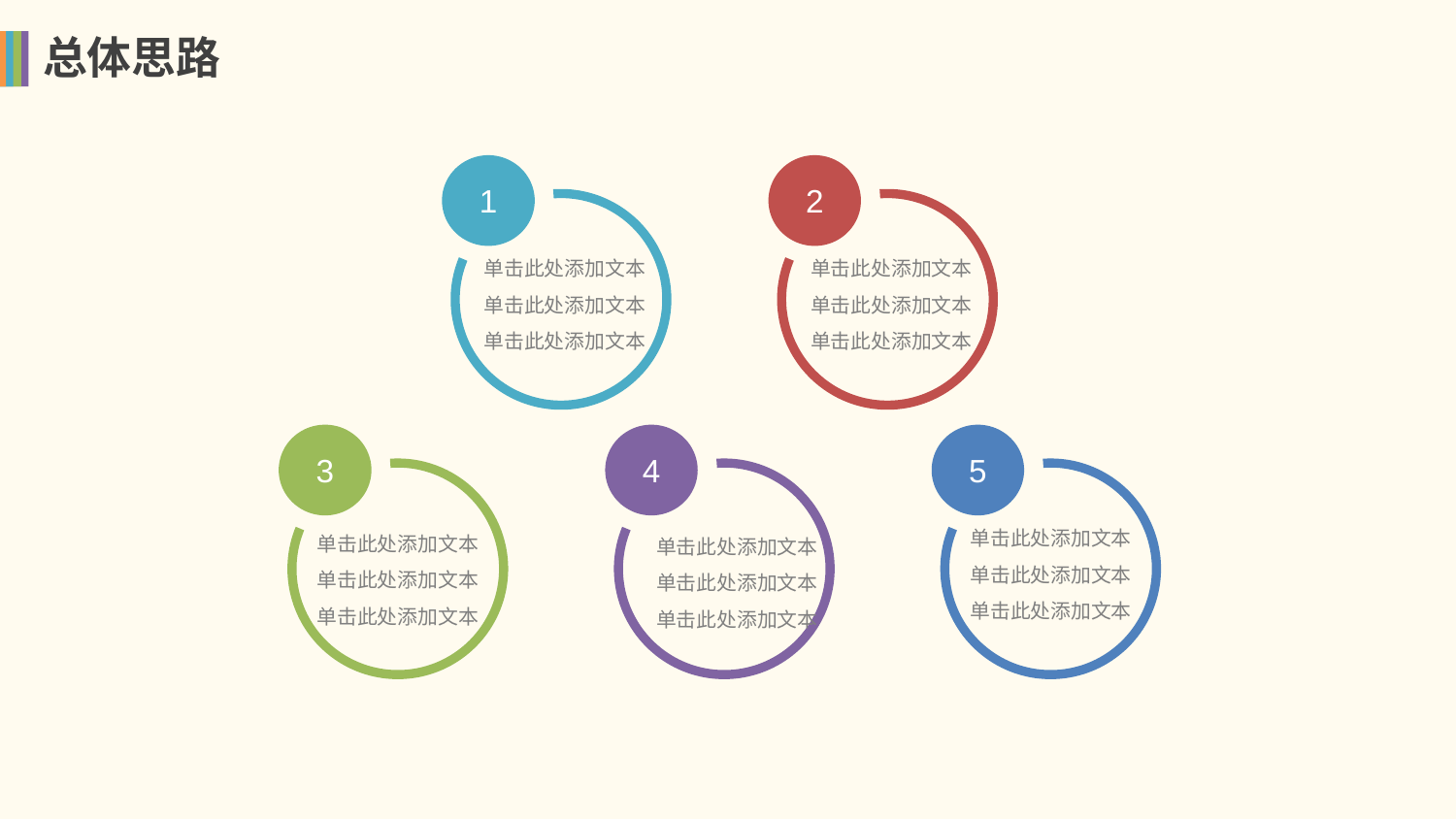

# 总体思路
1

单击此处添加文本
单击此处添加文本
单击此处添加文本
2

单击此处添加文本
单击此处添加文本
单击此处添加文本
3

单击此处添加文本
单击此处添加文本
单击此处添加文本
4

单击此处添加文本
单击此处添加文本
单击此处添加文本
5

单击此处添加文本
单击此处添加文本
单击此处添加文本